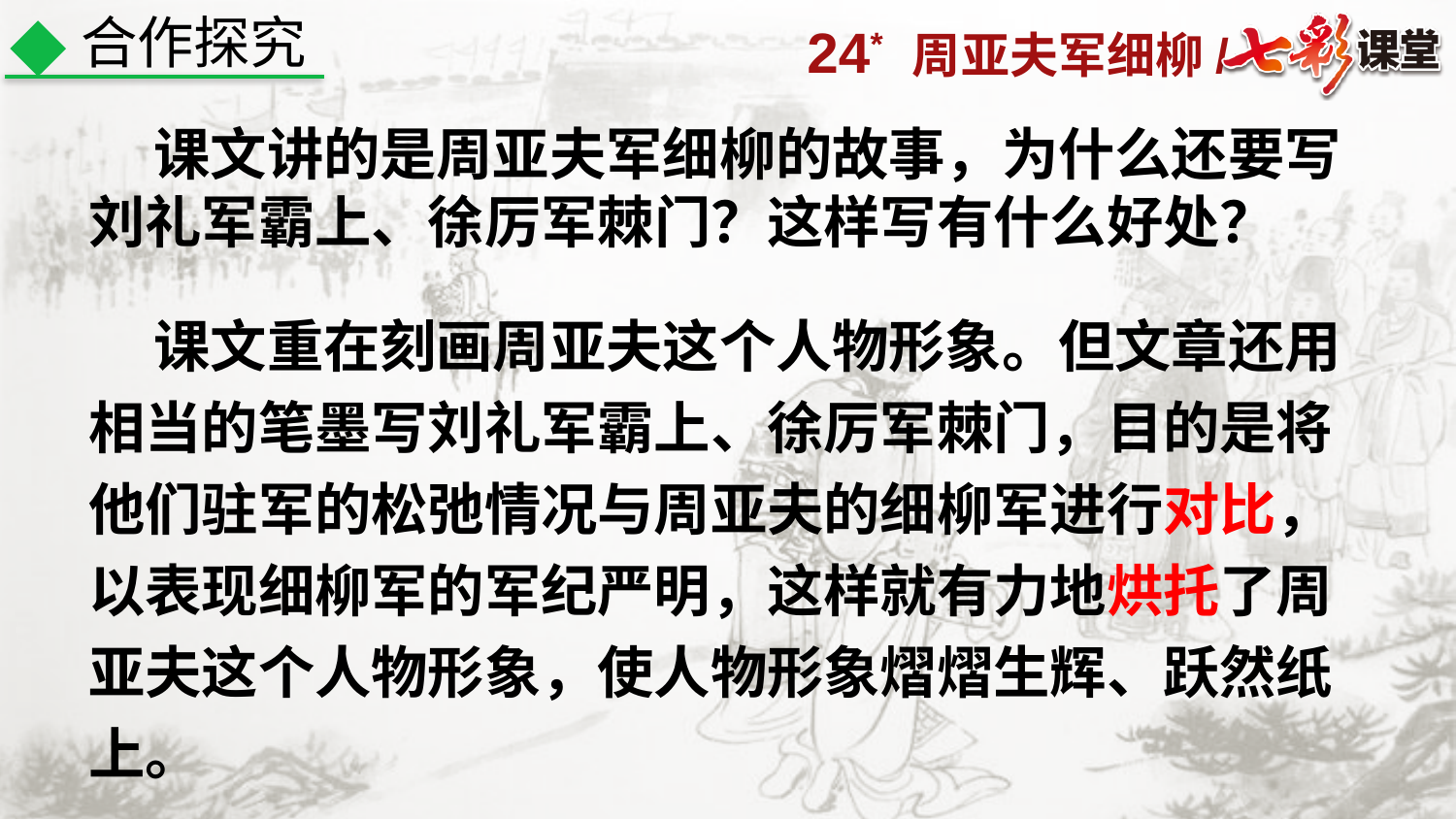

合作探究

    课文讲的是周亚夫军细柳的故事，为什么还要写刘礼军霸上、徐厉军棘门？这样写有什么好处？
    课文重在刻画周亚夫这个人物形象。但文章还用相当的笔墨写刘礼军霸上、徐厉军棘门，目的是将他们驻军的松弛情况与周亚夫的细柳军进行对比，以表现细柳军的军纪严明，这样就有力地烘托了周亚夫这个人物形象，使人物形象熠熠生辉、跃然纸上。